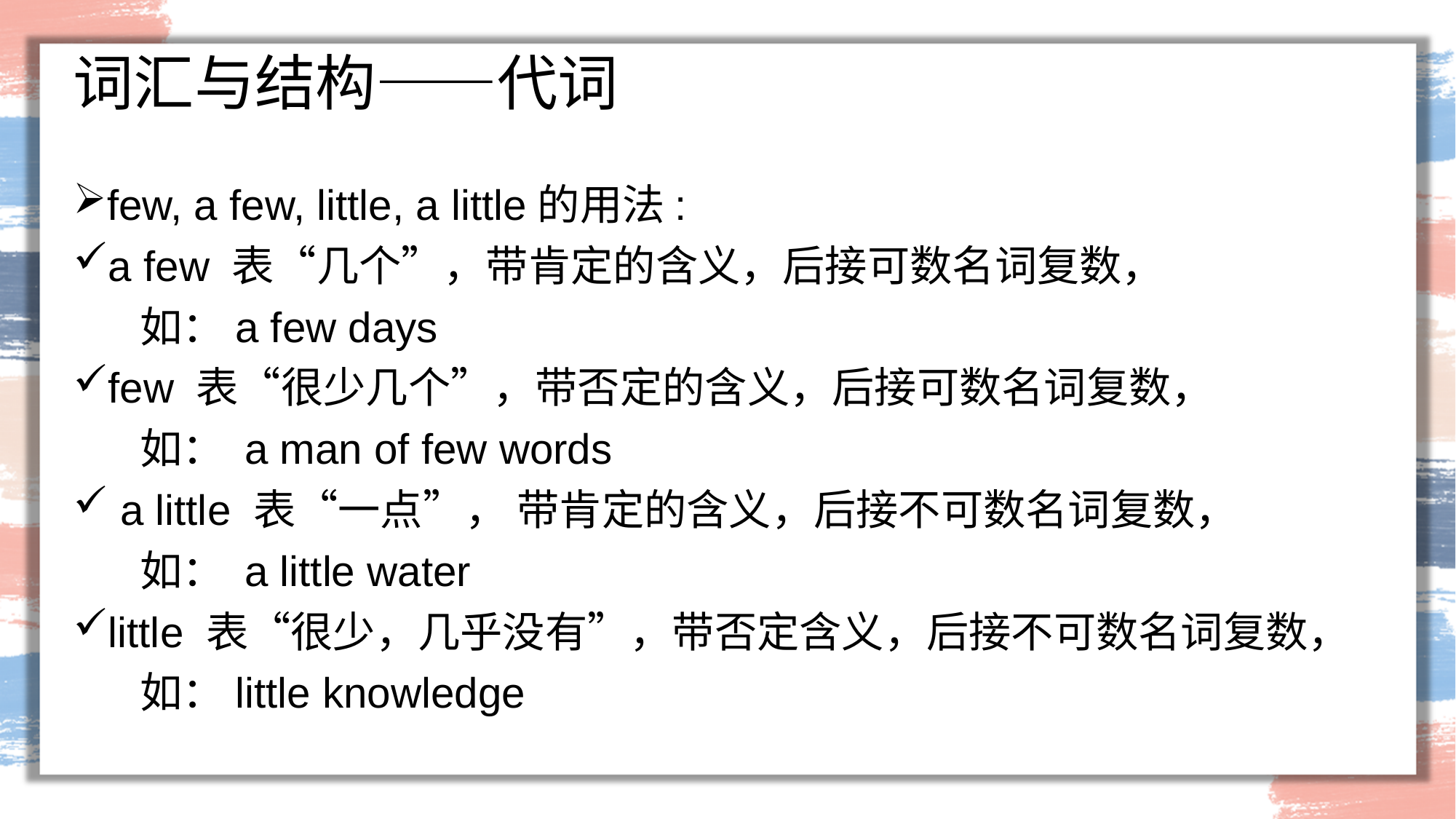

# 词汇与结构——代词
few, a few, little, a little的用法:
a few 表“几个”，带肯定的含义，后接可数名词复数，
      如：a few days
few 表“很少几个”，带否定的含义，后接可数名词复数，
      如： a man of few words
 a little 表“一点”， 带肯定的含义，后接不可数名词复数，
      如： a little water
little 表“很少，几乎没有”，带否定含义，后接不可数名词复数，
      如：little knowledge